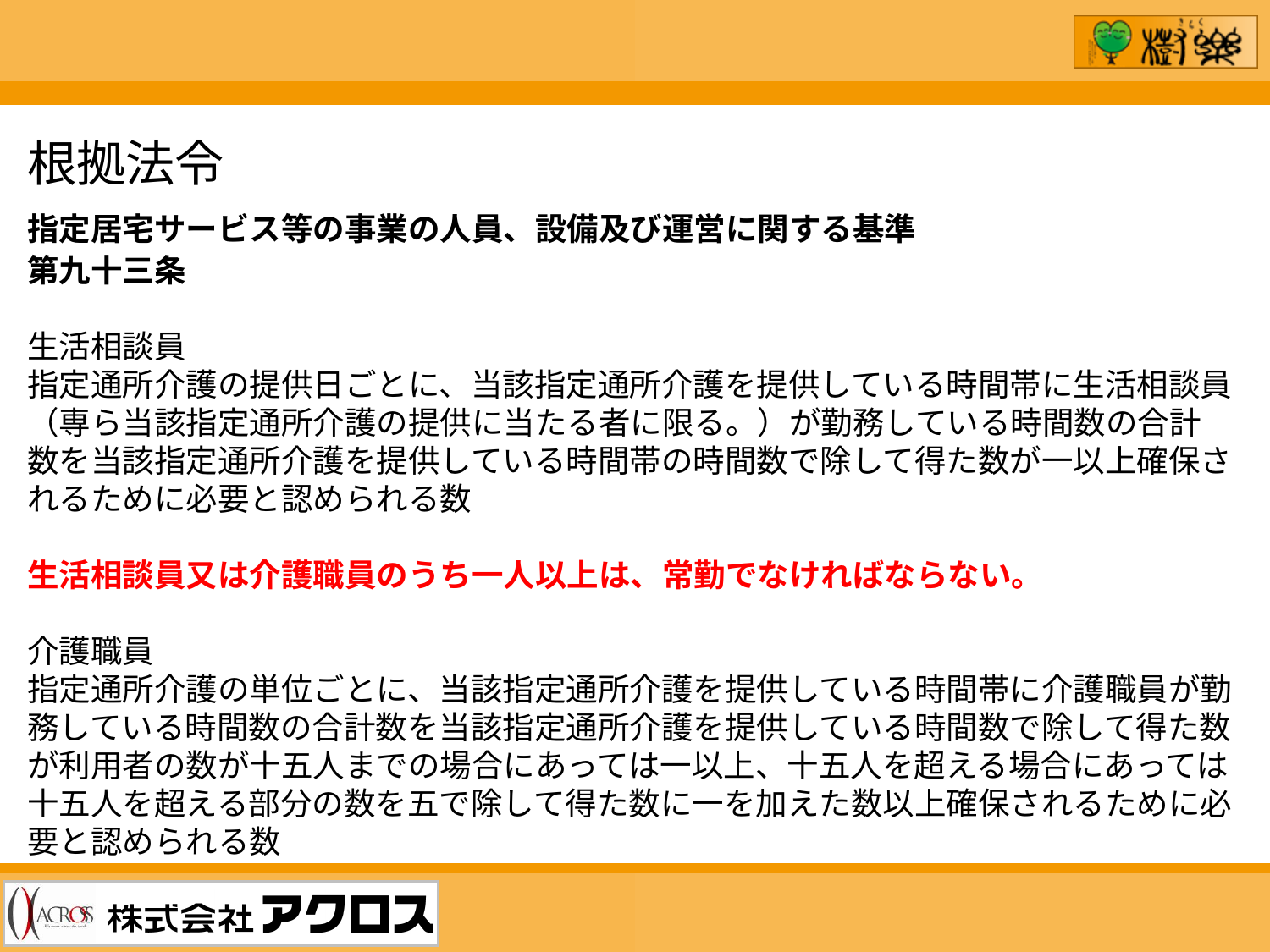

根拠法令
指定居宅サービス等の事業の人員、設備及び運営に関する基準
第九十三条

生活相談員
指定通所介護の提供日ごとに、当該指定通所介護を提供している時間帯に生活相談員（専ら当該指定通所介護の提供に当たる者に限る。）が勤務している時間数の合計数を当該指定通所介護を提供している時間帯の時間数で除して得た数が一以上確保されるために必要と認められる数

生活相談員又は介護職員のうち一人以上は、常勤でなければならない。

介護職員
指定通所介護の単位ごとに、当該指定通所介護を提供している時間帯に介護職員が勤務している時間数の合計数を当該指定通所介護を提供している時間数で除して得た数が利用者の数が十五人までの場合にあっては一以上、十五人を超える場合にあっては十五人を超える部分の数を五で除して得た数に一を加えた数以上確保されるために必要と認められる数